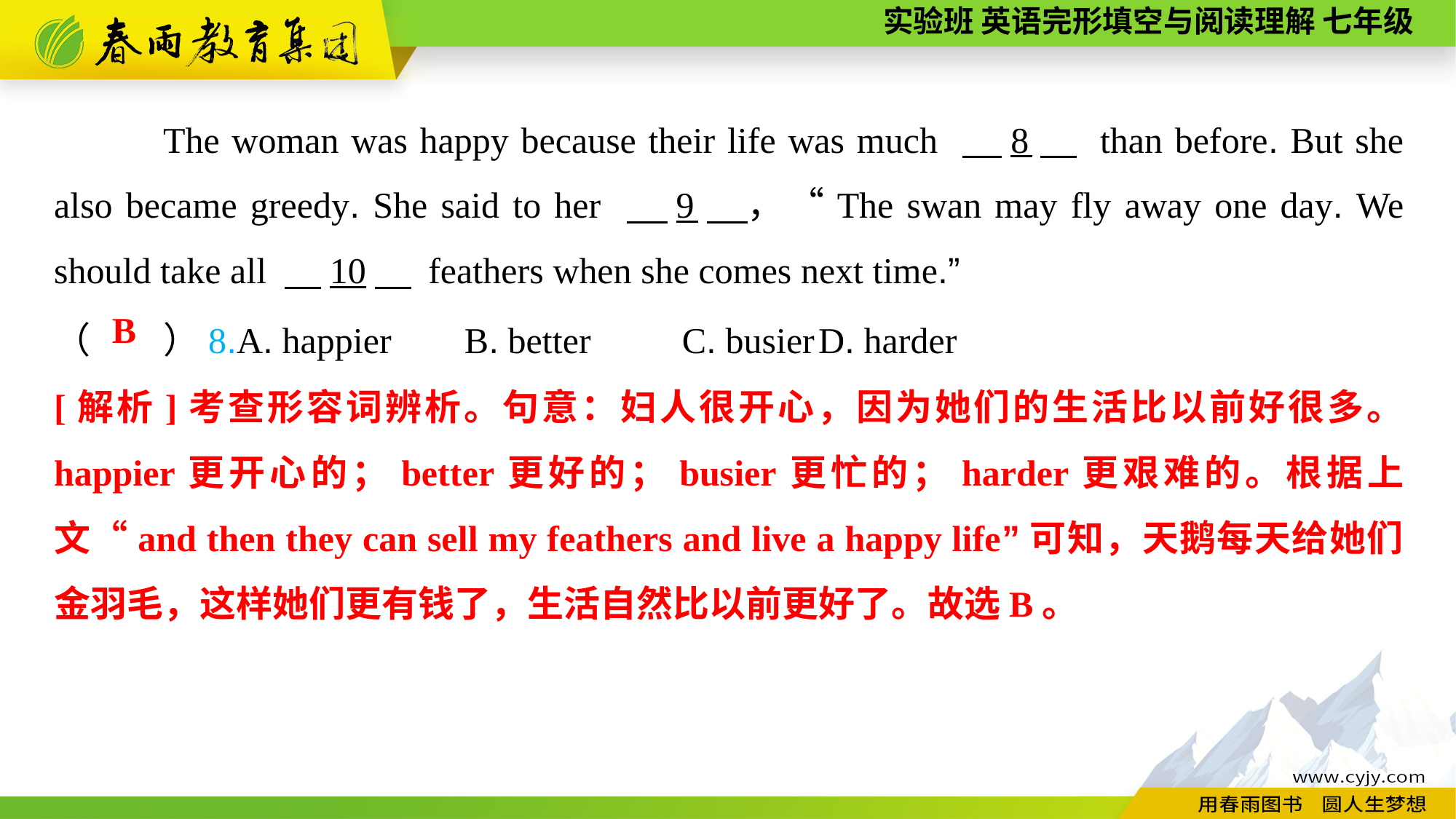

The woman was happy because their life was much 　8　 than before. But she also became greedy. She said to her 　9　，“The swan may fly away one day. We should take all 　10　 feathers when she comes next time.”
（　　）8.A. happier        B. better          C. busier	D. harder
B
[解析]考查形容词辨析。句意：妇人很开心，因为她们的生活比以前好很多。 happier更开心的；better更好的；busier更忙的；harder更艰难的。根据上文“and then they can sell my feathers and live a happy life”可知，天鹅每天给她们金羽毛，这样她们更有钱了，生活自然比以前更好了。故选B。